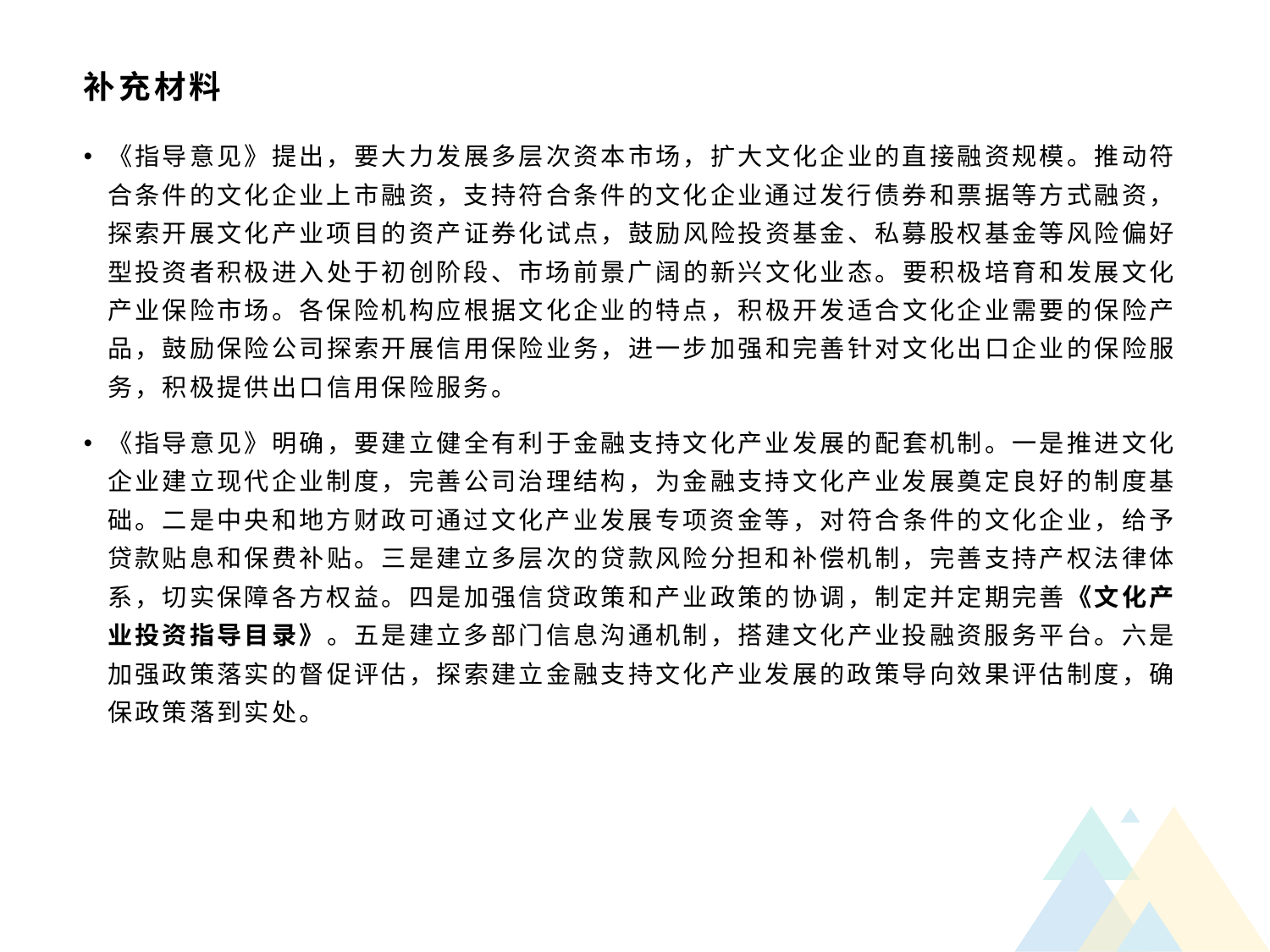

# 补充材料
《指导意见》提出，要大力发展多层次资本市场，扩大文化企业的直接融资规模。推动符合条件的文化企业上市融资，支持符合条件的文化企业通过发行债券和票据等方式融资，探索开展文化产业项目的资产证券化试点，鼓励风险投资基金、私募股权基金等风险偏好型投资者积极进入处于初创阶段、市场前景广阔的新兴文化业态。要积极培育和发展文化产业保险市场。各保险机构应根据文化企业的特点，积极开发适合文化企业需要的保险产品，鼓励保险公司探索开展信用保险业务，进一步加强和完善针对文化出口企业的保险服务，积极提供出口信用保险服务。
《指导意见》明确，要建立健全有利于金融支持文化产业发展的配套机制。一是推进文化企业建立现代企业制度，完善公司治理结构，为金融支持文化产业发展奠定良好的制度基础。二是中央和地方财政可通过文化产业发展专项资金等，对符合条件的文化企业，给予贷款贴息和保费补贴。三是建立多层次的贷款风险分担和补偿机制，完善支持产权法律体系，切实保障各方权益。四是加强信贷政策和产业政策的协调，制定并定期完善《文化产业投资指导目录》。五是建立多部门信息沟通机制，搭建文化产业投融资服务平台。六是加强政策落实的督促评估，探索建立金融支持文化产业发展的政策导向效果评估制度，确保政策落到实处。